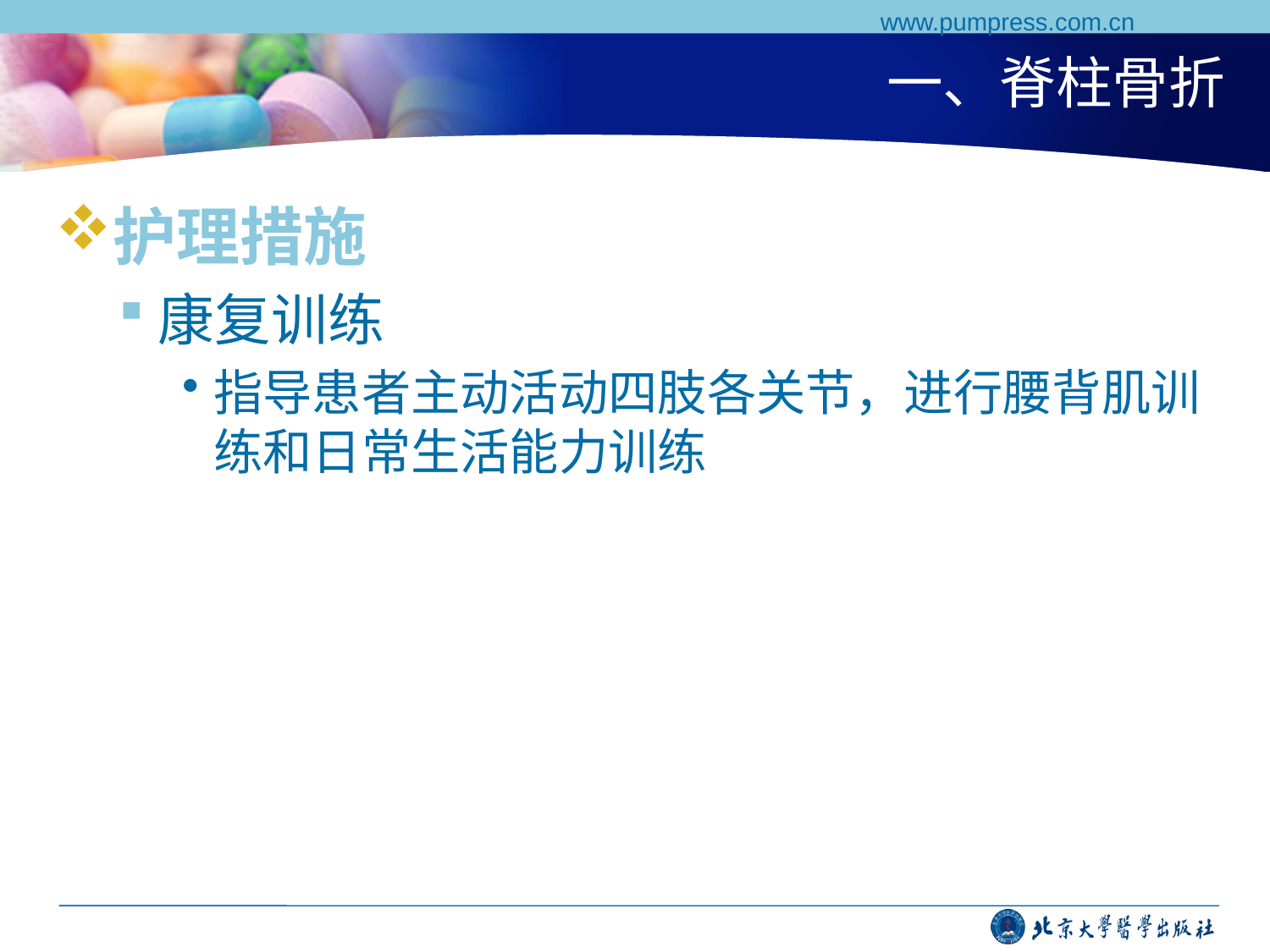

www.pumpress.com.cn
# 一、脊柱骨折
护理措施
康复训练
指导患者主动活动四肢各关节，进行腰背肌训练和日常生活能力训练